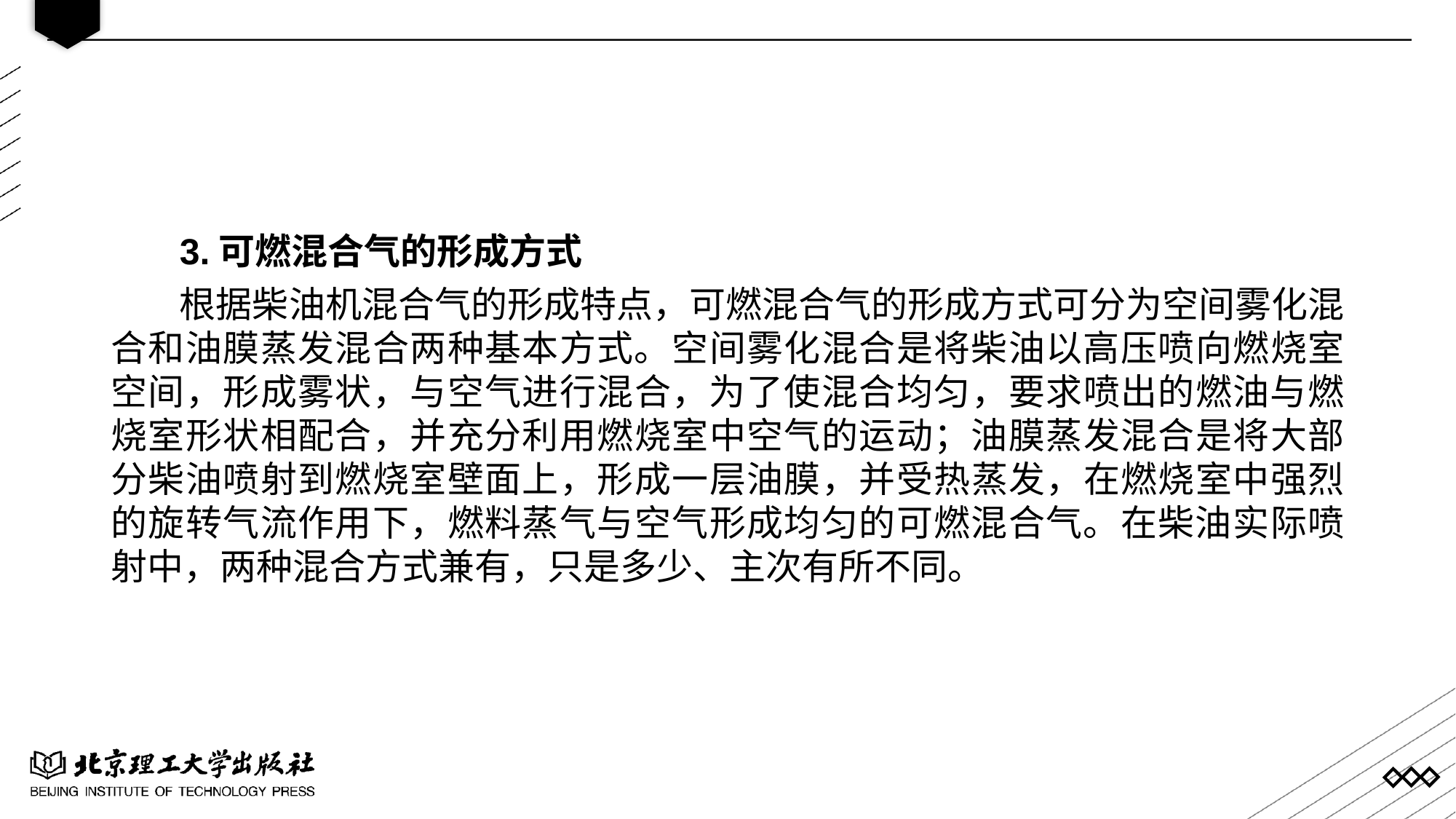

3.可燃混合气的形成方式
根据柴油机混合气的形成特点，可燃混合气的形成方式可分为空间雾化混合和油膜蒸发混合两种基本方式。空间雾化混合是将柴油以高压喷向燃烧室空间，形成雾状，与空气进行混合，为了使混合均匀，要求喷出的燃油与燃烧室形状相配合，并充分利用燃烧室中空气的运动；油膜蒸发混合是将大部分柴油喷射到燃烧室壁面上，形成一层油膜，并受热蒸发，在燃烧室中强烈的旋转气流作用下，燃料蒸气与空气形成均匀的可燃混合气。在柴油实际喷射中，两种混合方式兼有，只是多少、主次有所不同。